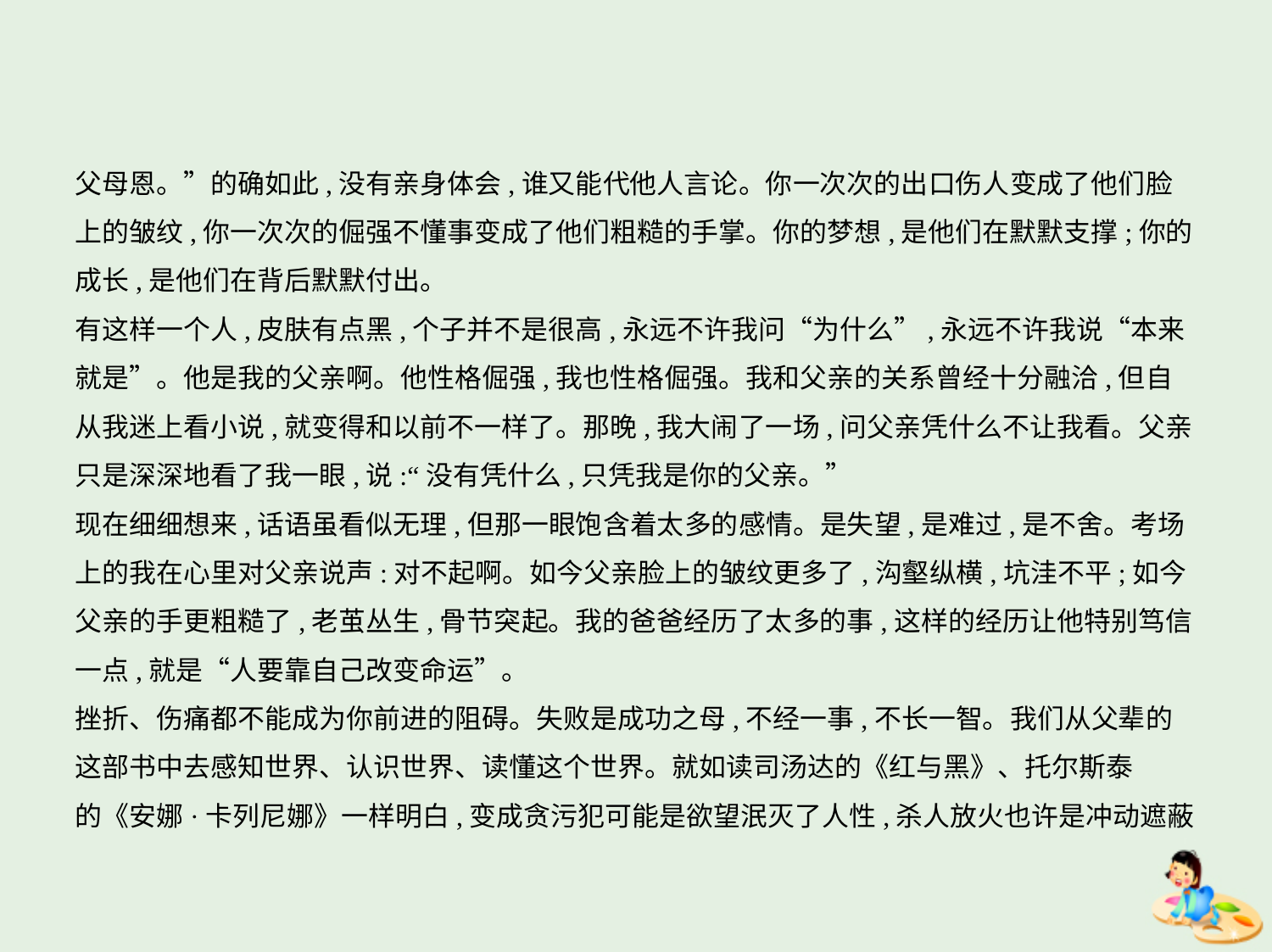

父母恩。”的确如此,没有亲身体会,谁又能代他人言论。你一次次的出口伤人变成了他们脸
上的皱纹,你一次次的倔强不懂事变成了他们粗糙的手掌。你的梦想,是他们在默默支撑;你的
成长,是他们在背后默默付出。
有这样一个人,皮肤有点黑,个子并不是很高,永远不许我问“为什么”,永远不许我说“本来
就是”。他是我的父亲啊。他性格倔强,我也性格倔强。我和父亲的关系曾经十分融洽,但自
从我迷上看小说,就变得和以前不一样了。那晚,我大闹了一场,问父亲凭什么不让我看。父亲
只是深深地看了我一眼,说:“没有凭什么,只凭我是你的父亲。”
现在细细想来,话语虽看似无理,但那一眼饱含着太多的感情。是失望,是难过,是不舍。考场
上的我在心里对父亲说声:对不起啊。如今父亲脸上的皱纹更多了,沟壑纵横,坑洼不平;如今
父亲的手更粗糙了,老茧丛生,骨节突起。我的爸爸经历了太多的事,这样的经历让他特别笃信
一点,就是“人要靠自己改变命运”。
挫折、伤痛都不能成为你前进的阻碍。失败是成功之母,不经一事,不长一智。我们从父辈的
这部书中去感知世界、认识世界、读懂这个世界。就如读司汤达的《红与黑》、托尔斯泰
的《安娜·卡列尼娜》一样明白,变成贪污犯可能是欲望泯灭了人性,杀人放火也许是冲动遮蔽